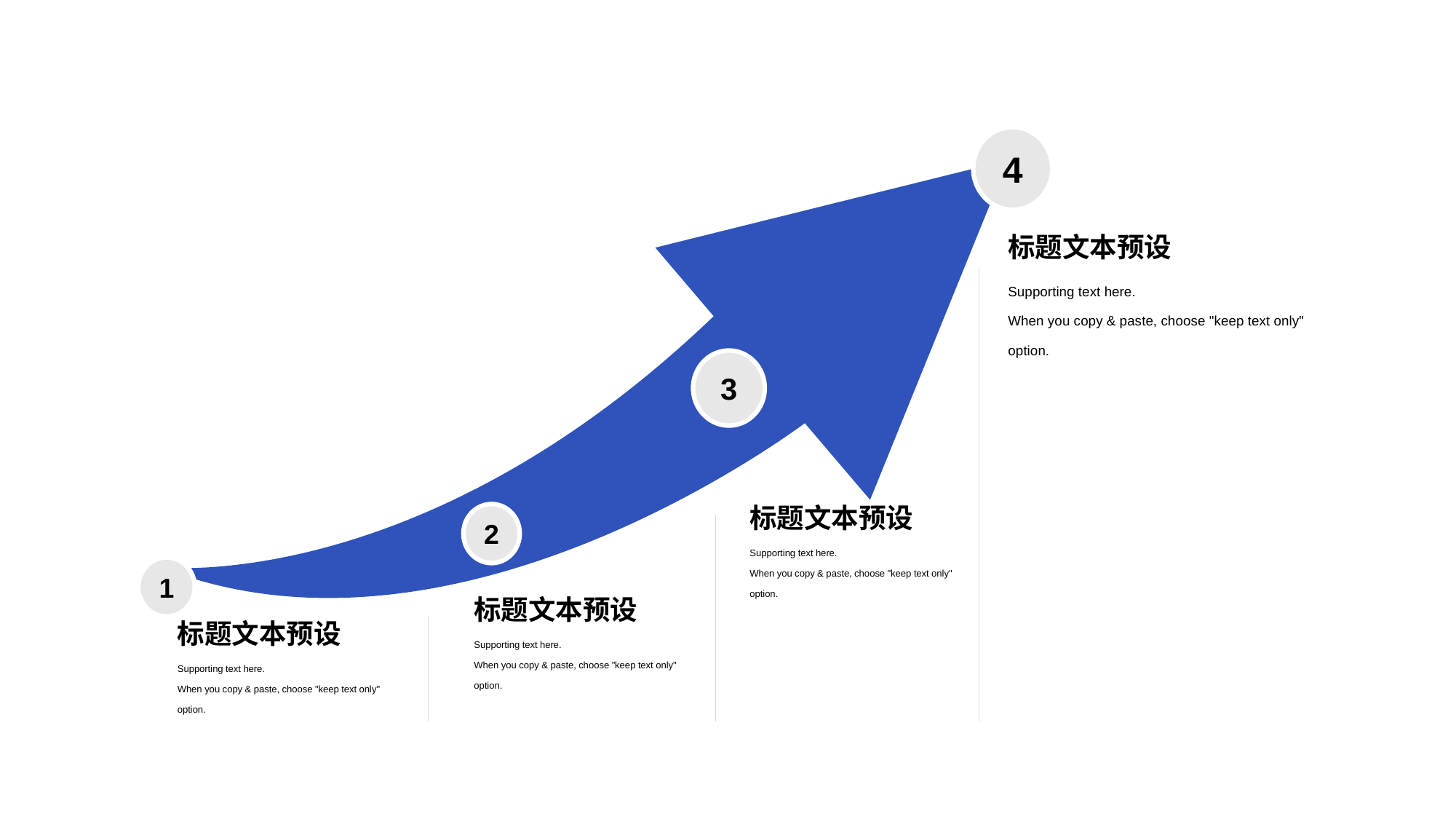

4
标题文本预设
Supporting text here.
When you copy & paste, choose "keep text only" option.
3
标题文本预设
2
Supporting text here.
When you copy & paste, choose "keep text only" option.
1
标题文本预设
标题文本预设
Supporting text here.
When you copy & paste, choose "keep text only" option.
Supporting text here.
When you copy & paste, choose "keep text only" option.